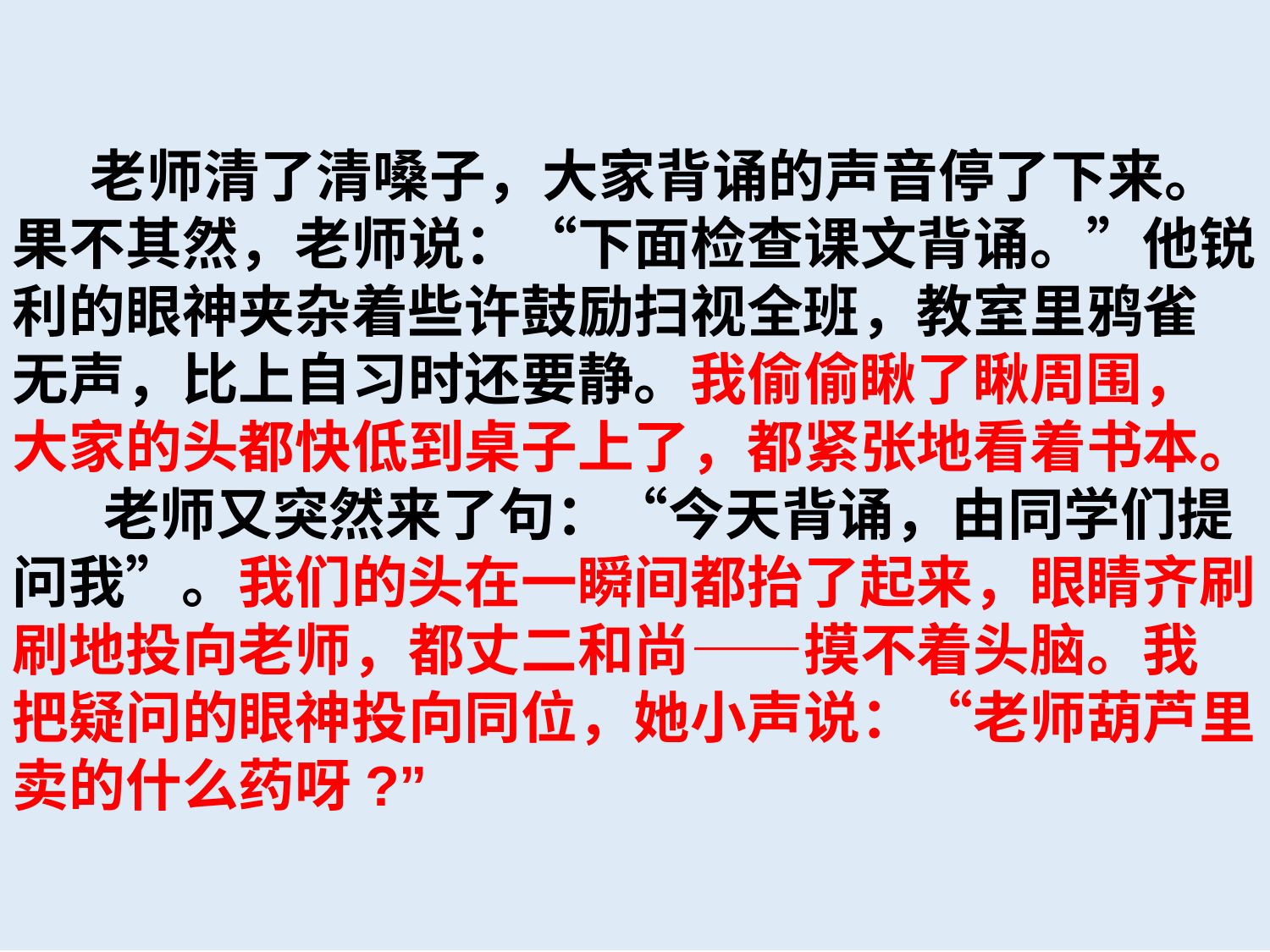

老师清了清嗓子，大家背诵的声音停了下来。
果不其然，老师说：“下面检查课文背诵。”他锐
利的眼神夹杂着些许鼓励扫视全班，教室里鸦雀
无声，比上自习时还要静。我偷偷瞅了瞅周围，
大家的头都快低到桌子上了，都紧张地看着书本。
      老师又突然来了句：“今天背诵，由同学们提
问我”。我们的头在一瞬间都抬了起来，眼睛齐刷
刷地投向老师，都丈二和尚——摸不着头脑。我
把疑问的眼神投向同位，她小声说：“老师葫芦里
卖的什么药呀?”